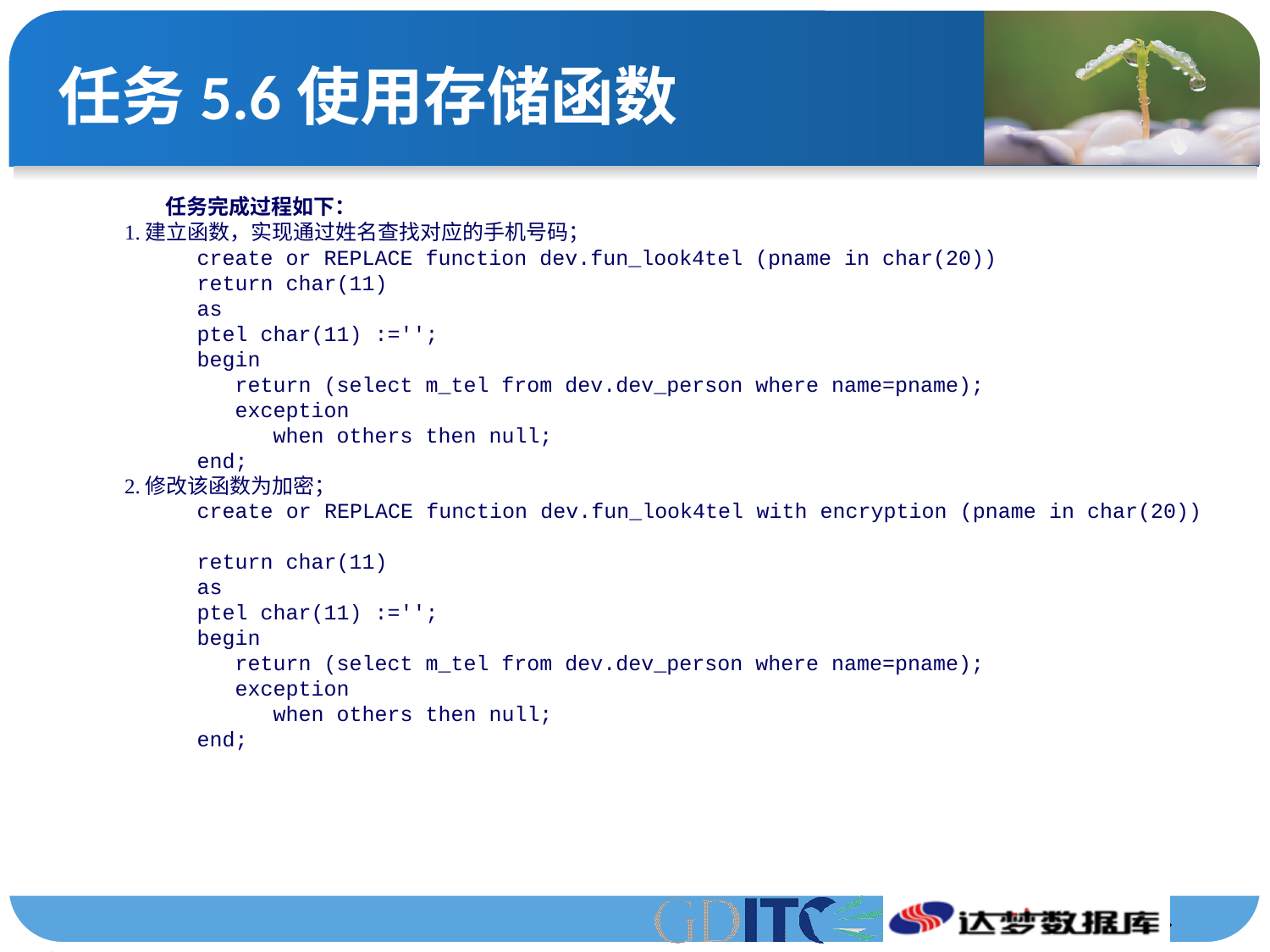

# 任务5.6使用存储函数
任务完成过程如下：
1.建立函数，实现通过姓名查找对应的手机号码；
create or REPLACE function dev.fun_look4tel (pname in char(20))
return char(11)
as
ptel char(11) :='';
begin
   return (select m_tel from dev.dev_person where name=pname);
   exception
      when others then null;
end;
2.修改该函数为加密；
create or REPLACE function dev.fun_look4tel with encryption (pname in char(20))
return char(11)
as
ptel char(11) :='';
begin
   return (select m_tel from dev.dev_person where name=pname);
   exception
      when others then null;
end;